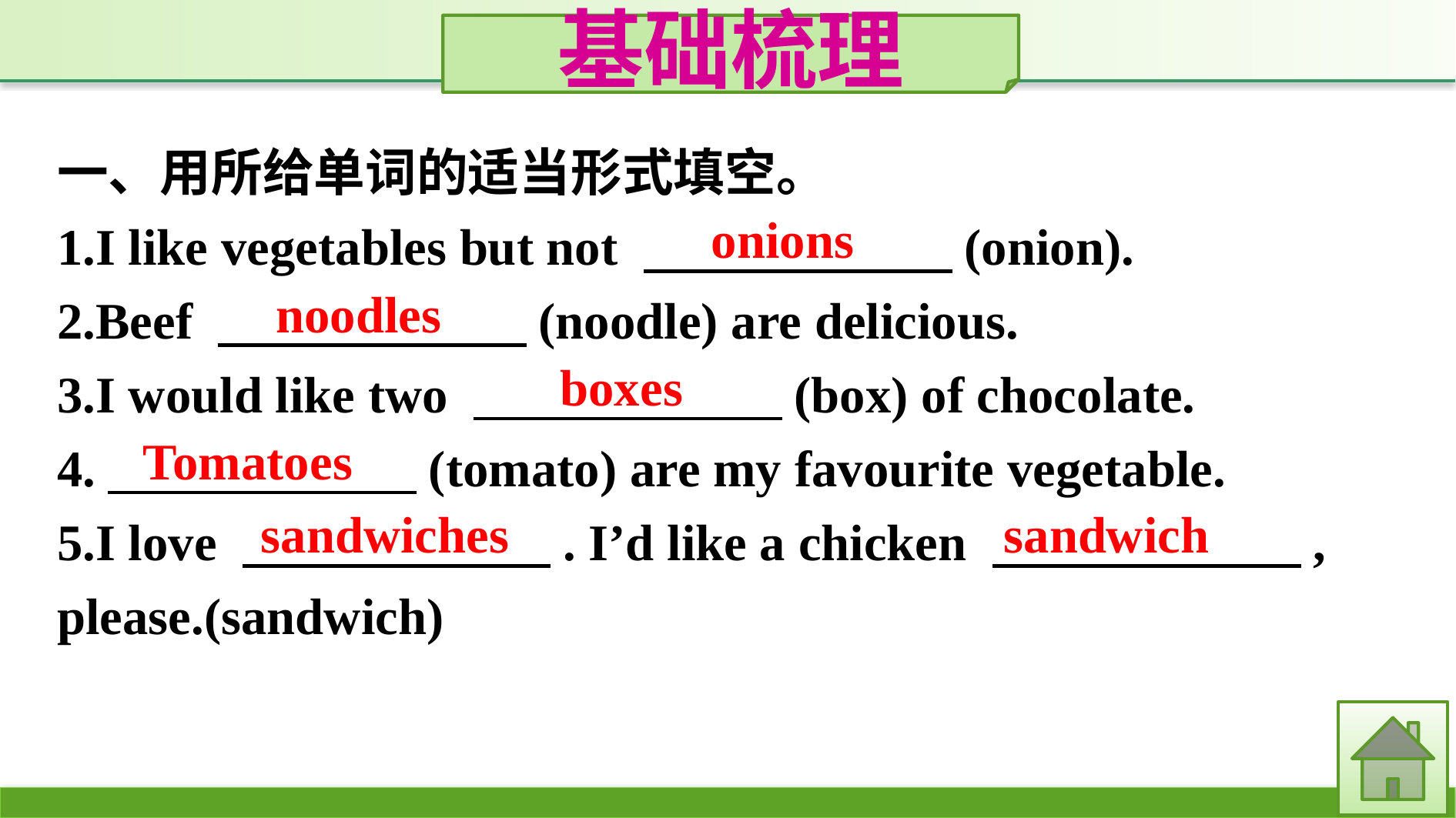

基础梳理
一、用所给单词的适当形式填空。
1.I like vegetables but not 　　　　　　(onion).
2.Beef 　　　　　　(noodle) are delicious.
3.I would like two 　　　　　　(box) of chocolate.
4.　　　　　　(tomato) are my favourite vegetable.
5.I love 　　　　　　. I’d like a chicken 　　　　　　, please.(sandwich)
onions
noodles
boxes
Tomatoes
sandwich
sandwiches